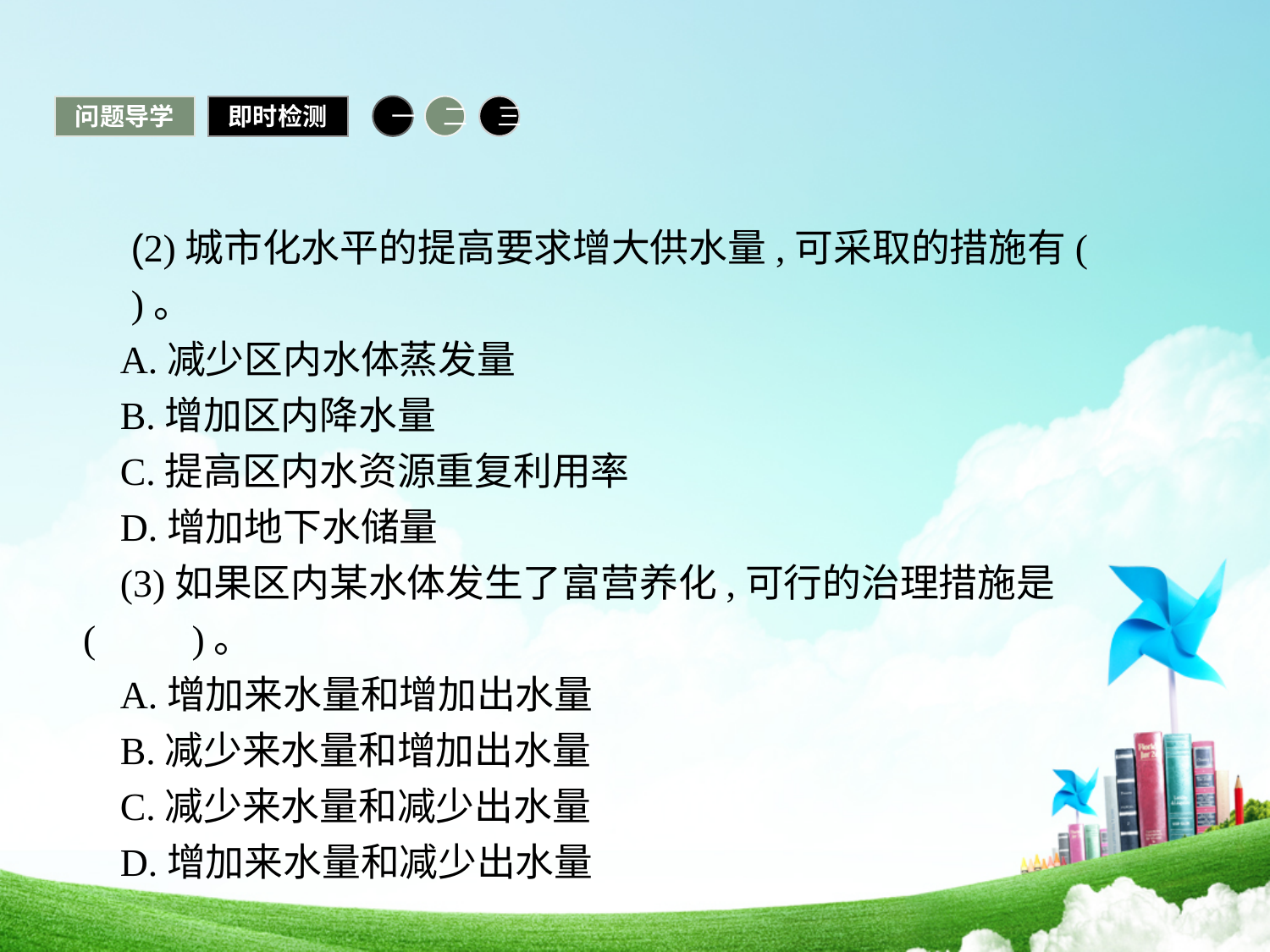

问题导学
即时检测
一
二
三
 (2)城市化水平的提高要求增大供水量,可采取的措施有(　　)。
A.减少区内水体蒸发量
B.增加区内降水量
C.提高区内水资源重复利用率
D.增加地下水储量
(3)如果区内某水体发生了富营养化,可行的治理措施是(　　)。
A.增加来水量和增加出水量
B.减少来水量和增加出水量
C.减少来水量和减少出水量
D.增加来水量和减少出水量